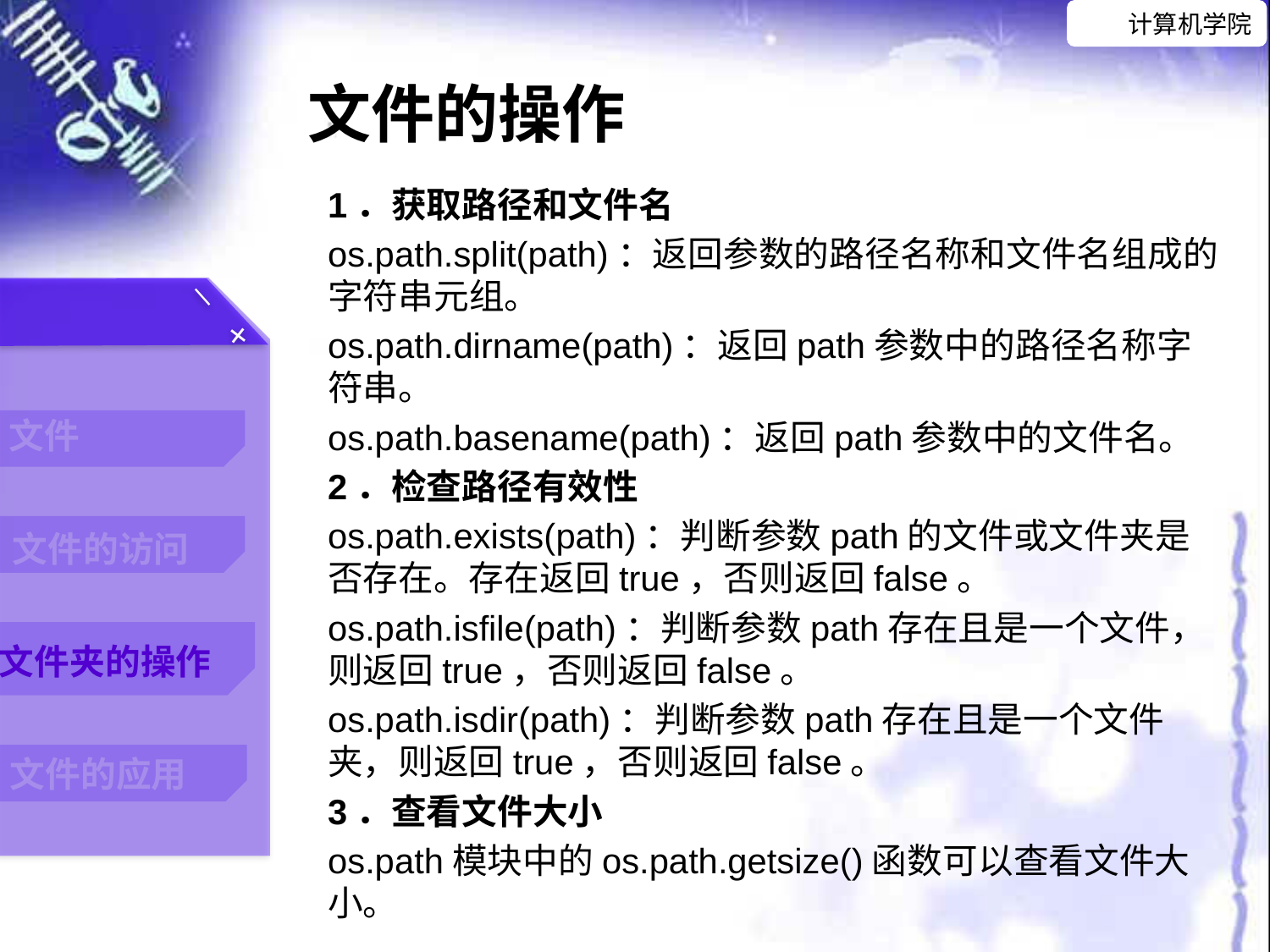

文件的操作
1．获取路径和文件名
os.path.split(path)：返回参数的路径名称和文件名组成的字符串元组。
os.path.dirname(path)：返回path参数中的路径名称字符串。
os.path.basename(path)：返回path参数中的文件名。
2．检查路径有效性
os.path.exists(path)：判断参数path的文件或文件夹是否存在。存在返回true，否则返回false。
os.path.isfile(path)：判断参数path存在且是一个文件，则返回true，否则返回false。
os.path.isdir(path)：判断参数path存在且是一个文件夹，则返回true，否则返回false。
3．查看文件大小
os.path模块中的os.path.getsize()函数可以查看文件大小。